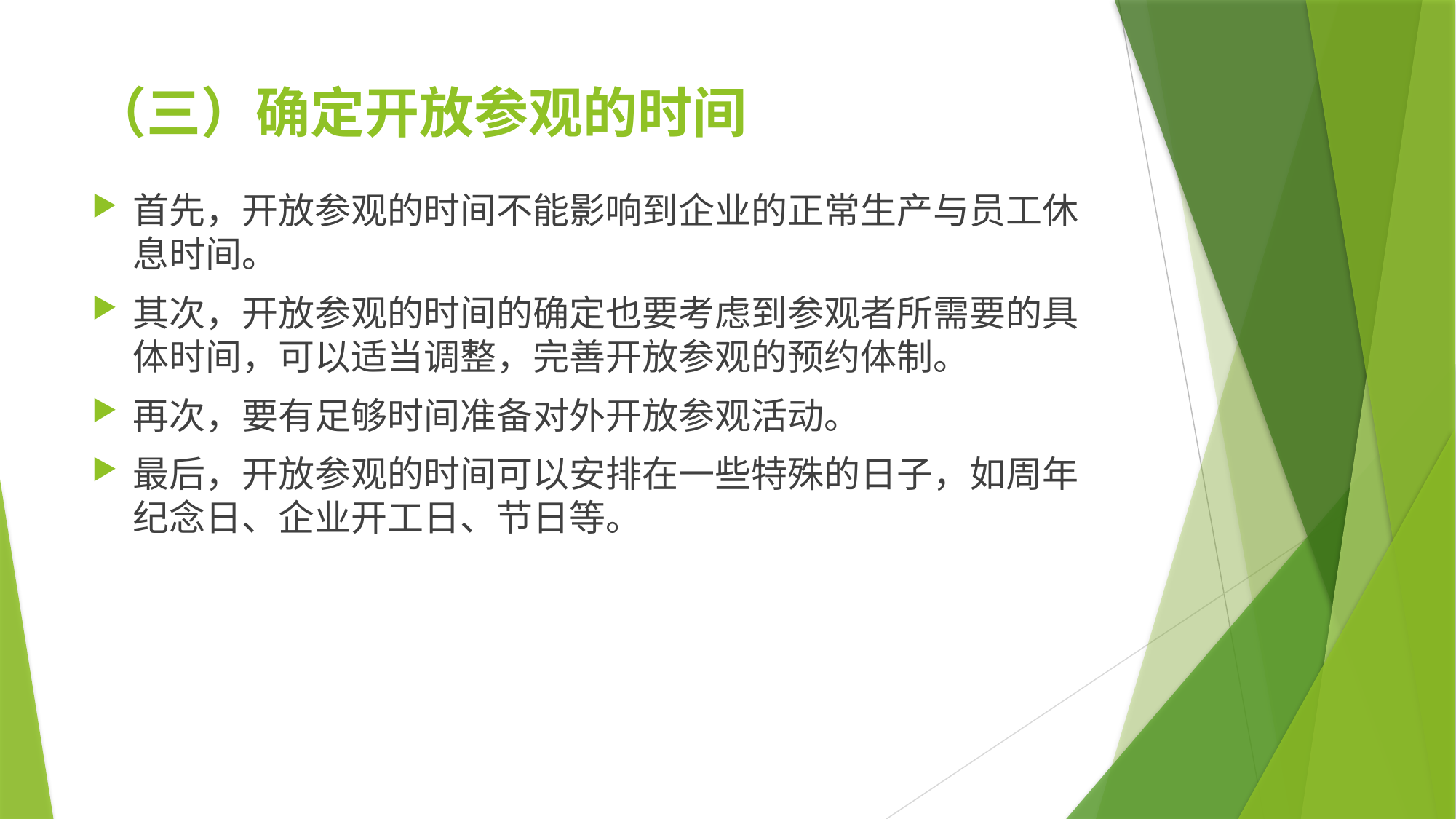

# （三）确定开放参观的时间
首先，开放参观的时间不能影响到企业的正常生产与员工休息时间。
其次，开放参观的时间的确定也要考虑到参观者所需要的具体时间，可以适当调整，完善开放参观的预约体制。
再次，要有足够时间准备对外开放参观活动。
最后，开放参观的时间可以安排在一些特殊的日子，如周年纪念日、企业开工日、节日等。